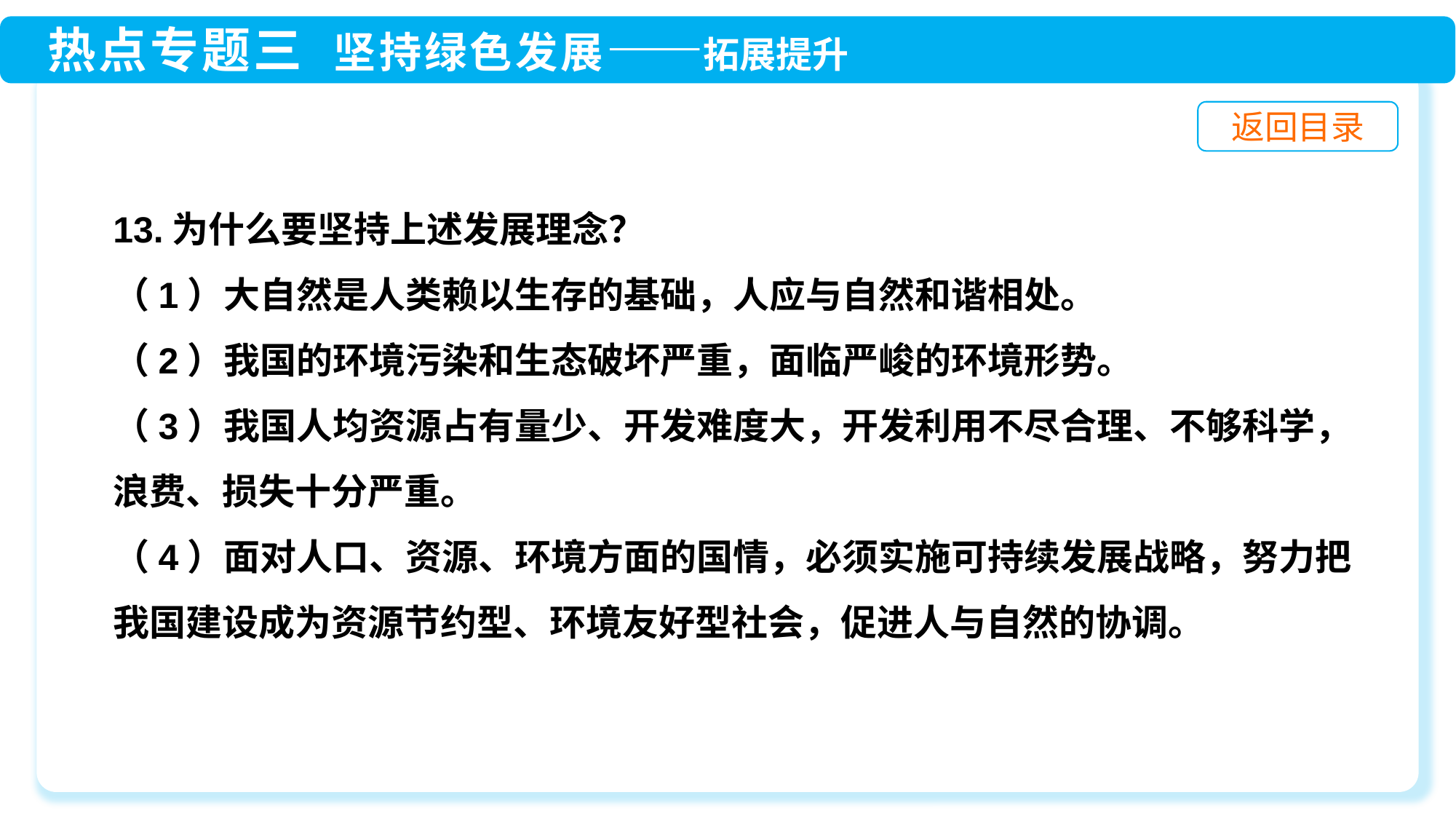

13.为什么要坚持上述发展理念？
（1）大自然是人类赖以生存的基础，人应与自然和谐相处。
（2）我国的环境污染和生态破坏严重，面临严峻的环境形势。
（3）我国人均资源占有量少、开发难度大，开发利用不尽合理、不够科学，浪费、损失十分严重。
（4）面对人口、资源、环境方面的国情，必须实施可持续发展战略，努力把我国建设成为资源节约型、环境友好型社会，促进人与自然的协调。